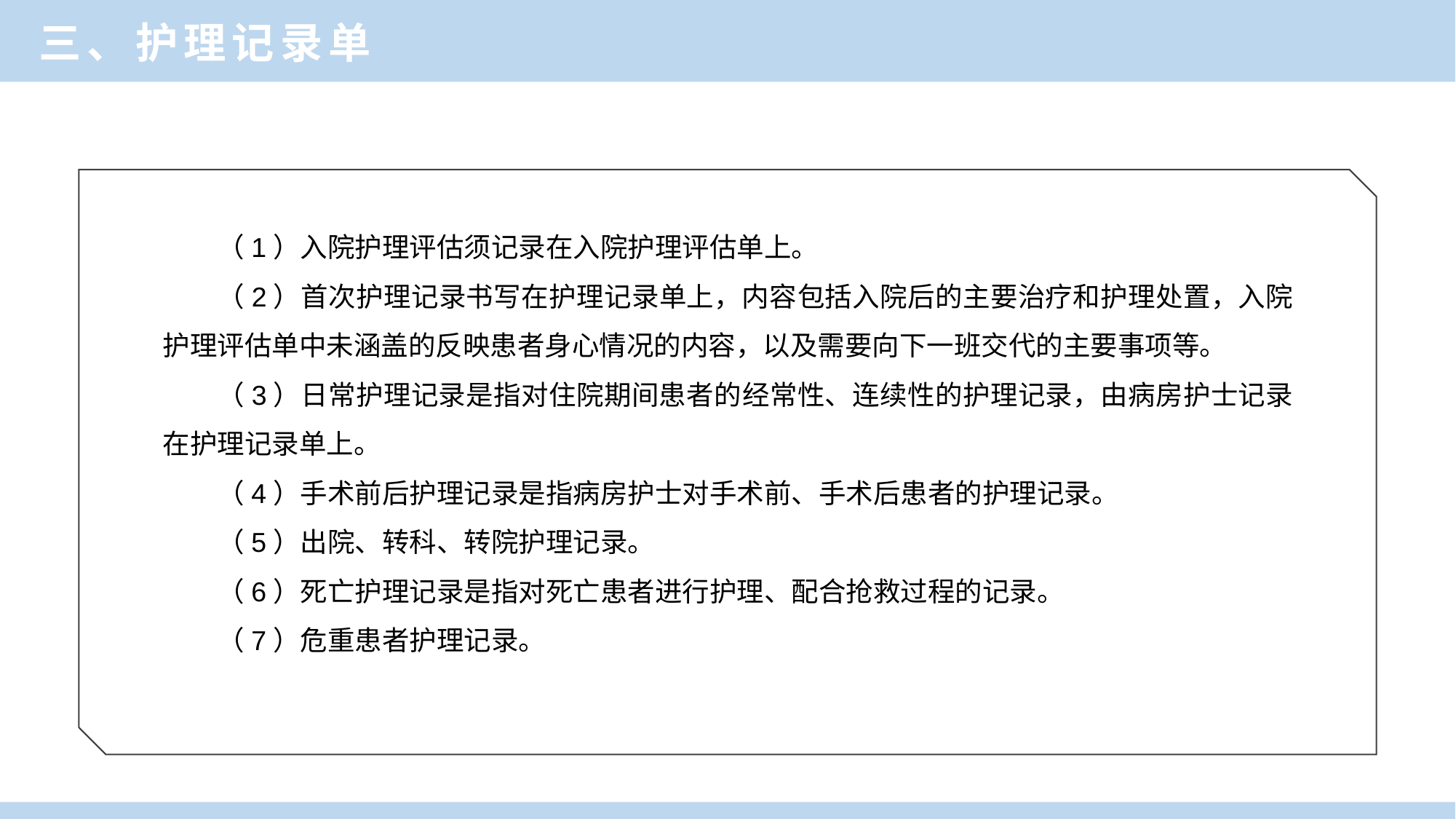

三、护理记录单

（1）入院护理评估须记录在入院护理评估单上。
（2）首次护理记录书写在护理记录单上，内容包括入院后的主要治疗和护理处置，入院护理评估单中未涵盖的反映患者身心情况的内容，以及需要向下一班交代的主要事项等。
（3）日常护理记录是指对住院期间患者的经常性、连续性的护理记录，由病房护士记录在护理记录单上。
（4）手术前后护理记录是指病房护士对手术前、手术后患者的护理记录。
（5）出院、转科、转院护理记录。
（6）死亡护理记录是指对死亡患者进行护理、配合抢救过程的记录。
（7）危重患者护理记录。